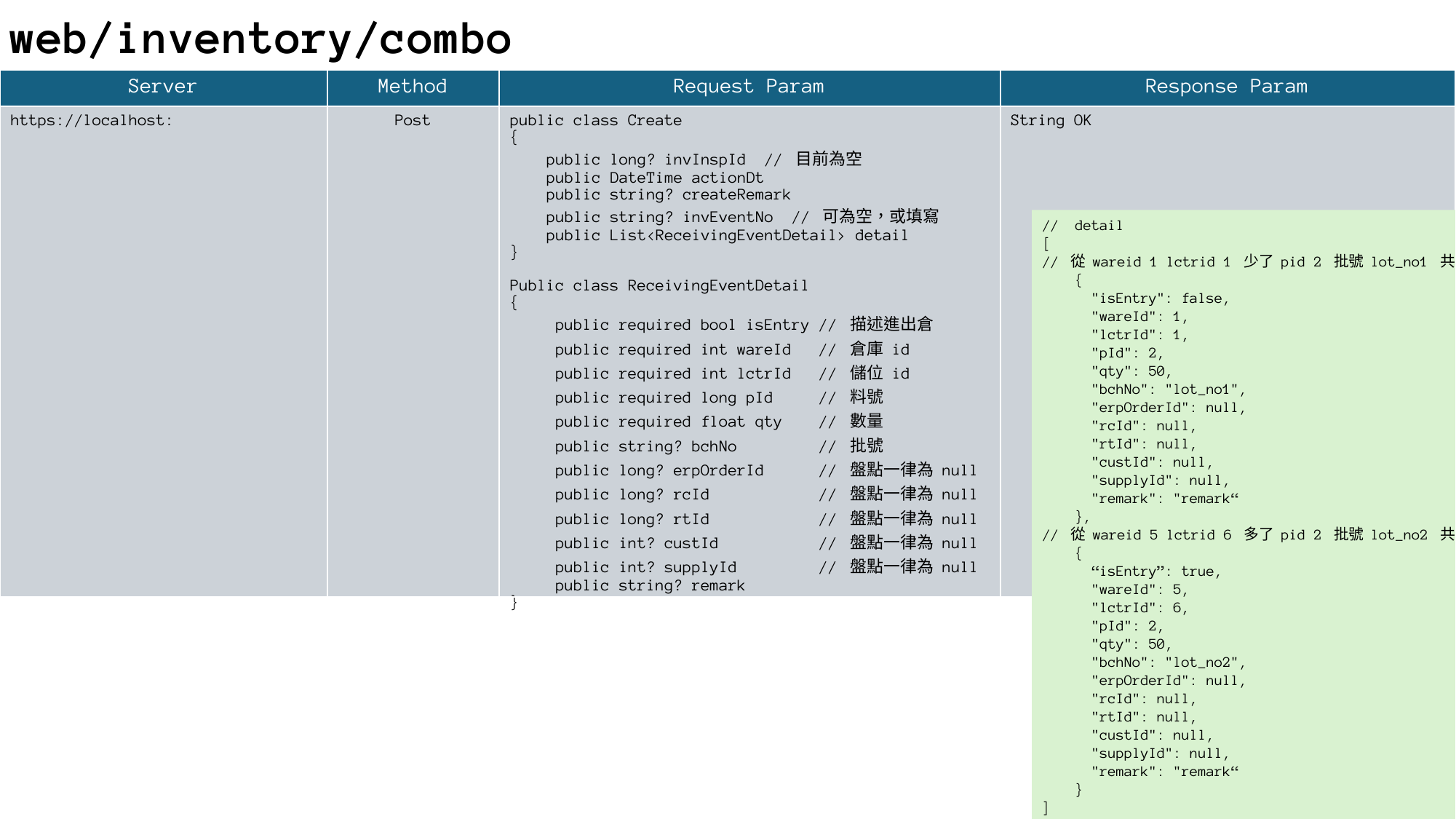

web/inventory/combo
| Server | Method | Request Param | Response Param |
| --- | --- | --- | --- |
| https://localhost: | Post | public class Create { public long? invInspId // 目前為空 public DateTime actionDt public string? createRemark public string? invEventNo // 可為空，或填寫 public List<ReceivingEventDetail> detail } Public class ReceivingEventDetail { public required bool isEntry // 描述進出倉 public required int wareId // 倉庫 id public required int lctrId // 儲位 id public required long pId // 料號 public required float qty // 數量 public string? bchNo // 批號 public long? erpOrderId // 盤點一律為 null public long? rcId // 盤點一律為 null public long? rtId // 盤點一律為 null public int? custId // 盤點一律為 null public int? supplyId // 盤點一律為 null public string? remark } | String OK |
//  detail
[
// 從 wareid 1 lctrid 1 少了 pid 2 批號 lot_no1 共 50 個
    {
      "isEntry": false,
      "wareId": 1,
      "lctrId": 1,
      "pId": 2,
      "qty": 50,
      "bchNo": "lot_no1",
      "erpOrderId": null,
      "rcId": null,
      "rtId": null,
      "custId": null,
      "supplyId": null,
      "remark": "remark“
    },
// 從 wareid 5 lctrid 6 多了 pid 2 批號 lot_no2 共 50 個
    {
      “isEntry”: true,
      "wareId": 5,
      "lctrId": 6,
      "pId": 2,
      "qty": 50,
      "bchNo": "lot_no2",
      "erpOrderId": null,
      "rcId": null,
      "rtId": null,
      "custId": null,
      "supplyId": null,
      "remark": "remark“
    }
]